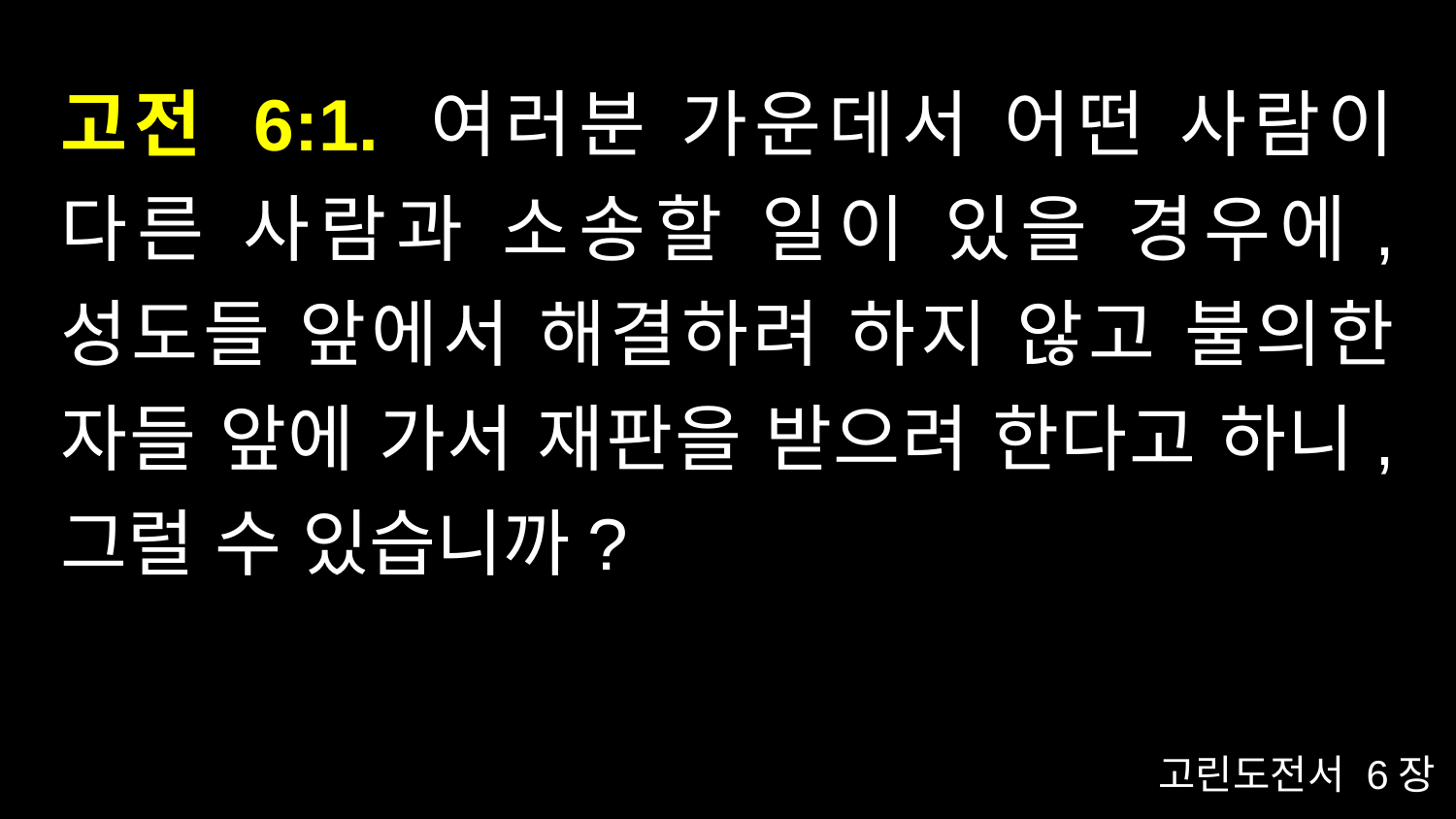

# 고전 6:1. 여러분 가운데서 어떤 사람이 다른 사람과 소송할 일이 있을 경우에, 성도들 앞에서 해결하려 하지 않고 불의한 자들 앞에 가서 재판을 받으려 한다고 하니, 그럴 수 있습니까?
고린도전서 6장